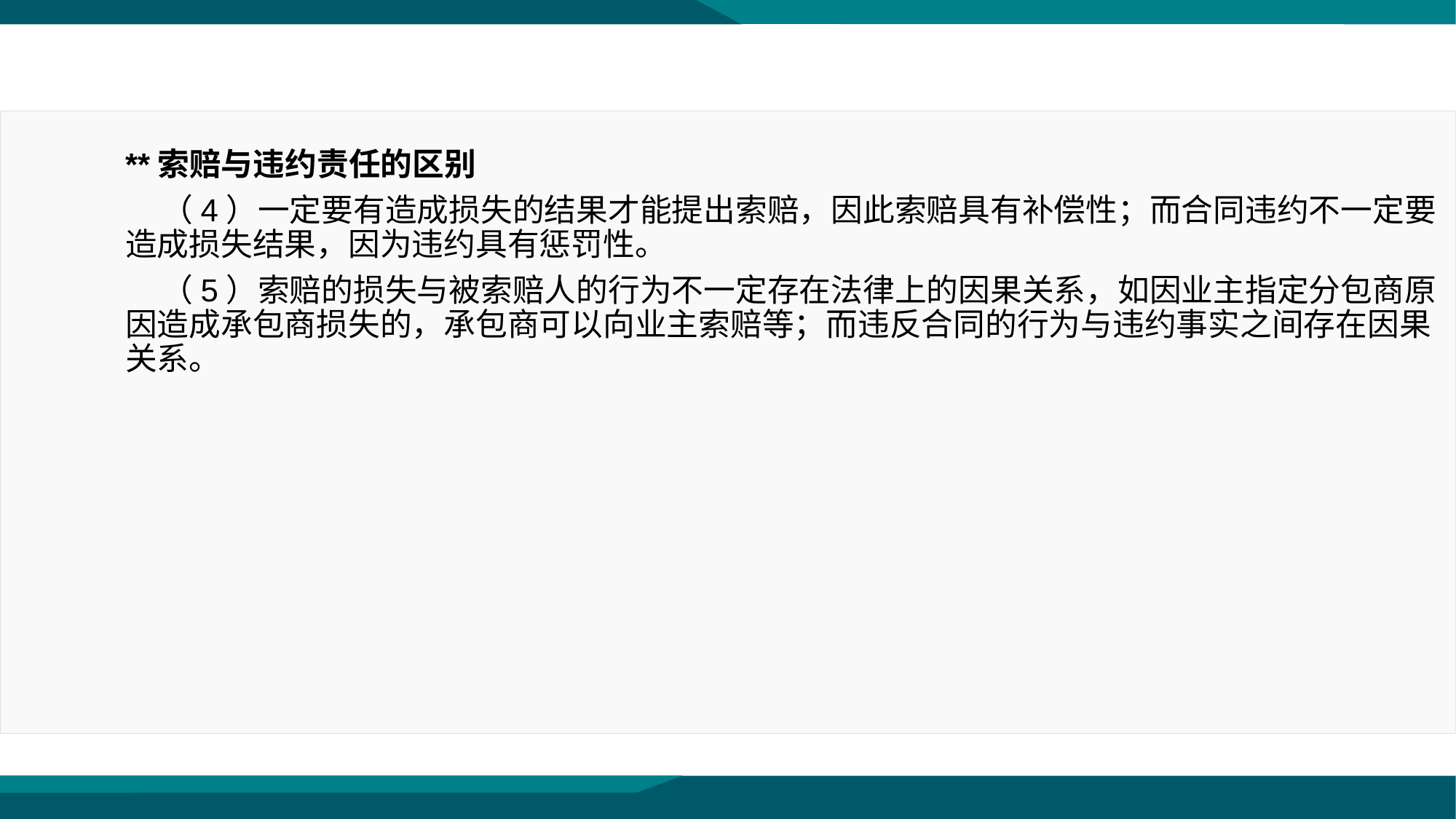

**索赔与违约责任的区别
    （4）一定要有造成损失的结果才能提出索赔，因此索赔具有补偿性；而合同违约不一定要造成损失结果，因为违约具有惩罚性。
    （5）索赔的损失与被索赔人的行为不一定存在法律上的因果关系，如因业主指定分包商原因造成承包商损失的，承包商可以向业主索赔等；而违反合同的行为与违约事实之间存在因果关系。